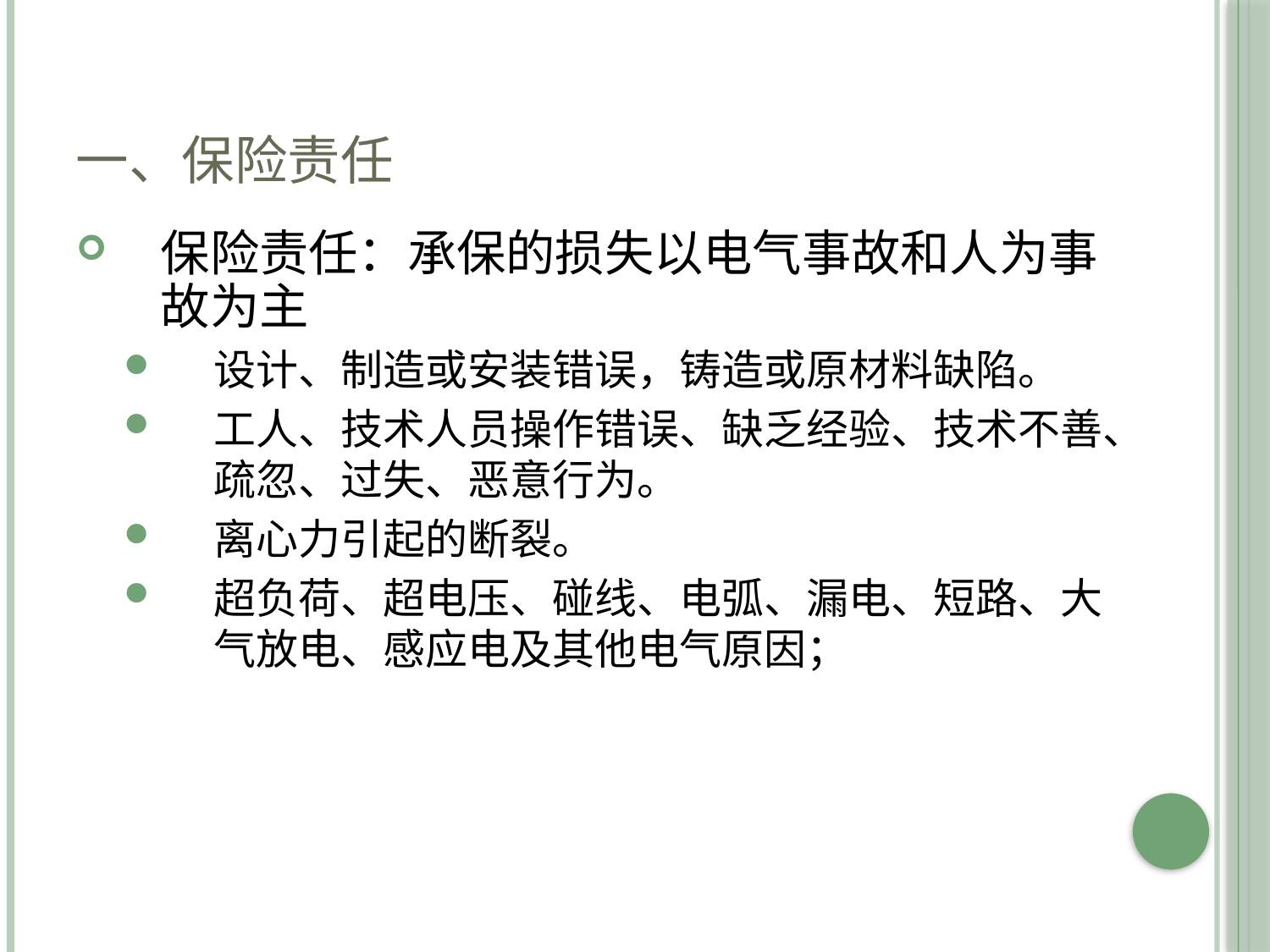

# 一、保险责任
保险责任：承保的损失以电气事故和人为事故为主
设计、制造或安装错误，铸造或原材料缺陷。
工人、技术人员操作错误、缺乏经验、技术不善、疏忽、过失、恶意行为。
离心力引起的断裂。
超负荷、超电压、碰线、电弧、漏电、短路、大气放电、感应电及其他电气原因；